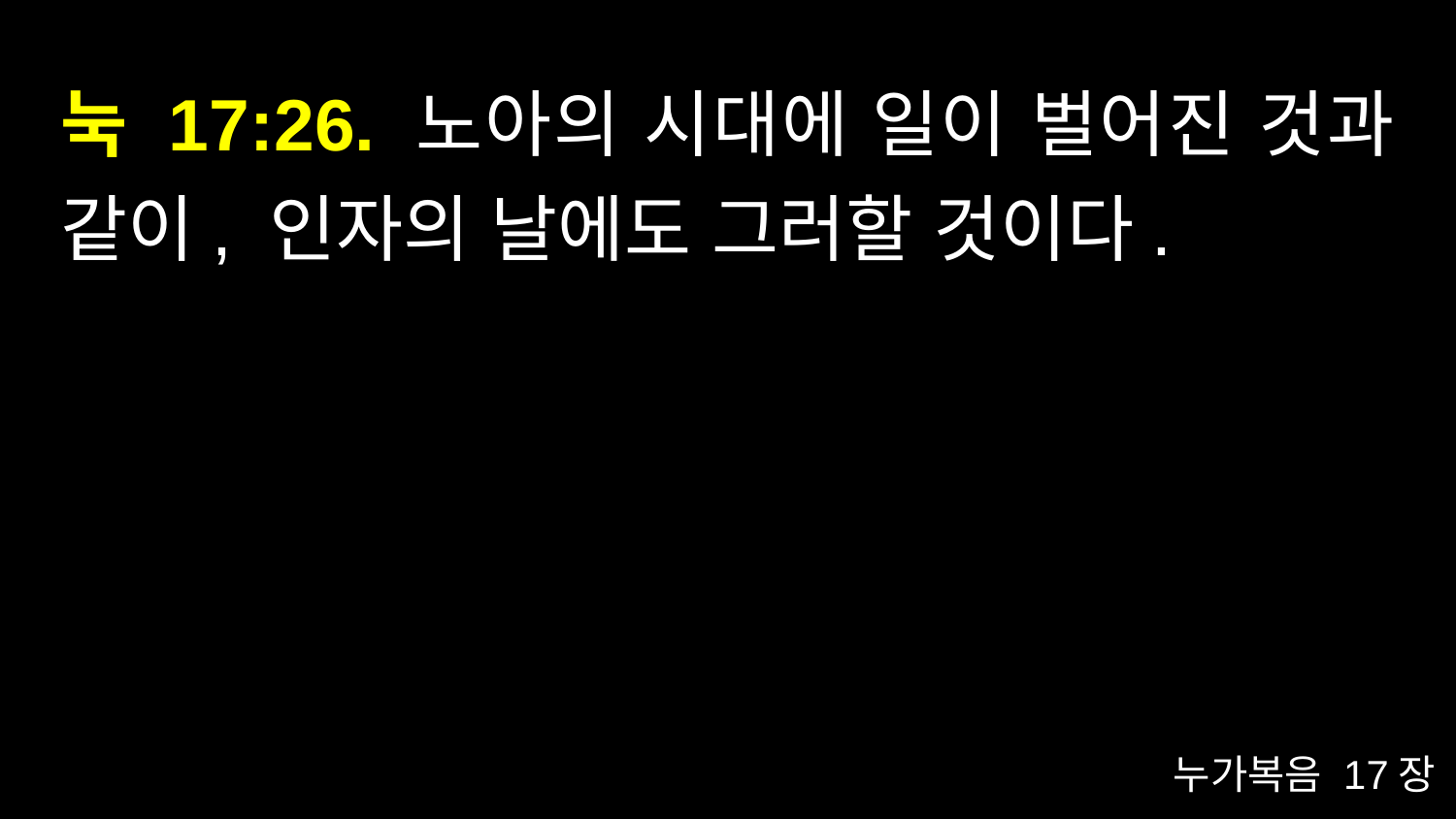

# 눅 17:26. 노아의 시대에 일이 벌어진 것과 같이, 인자의 날에도 그러할 것이다.
누가복음 17장